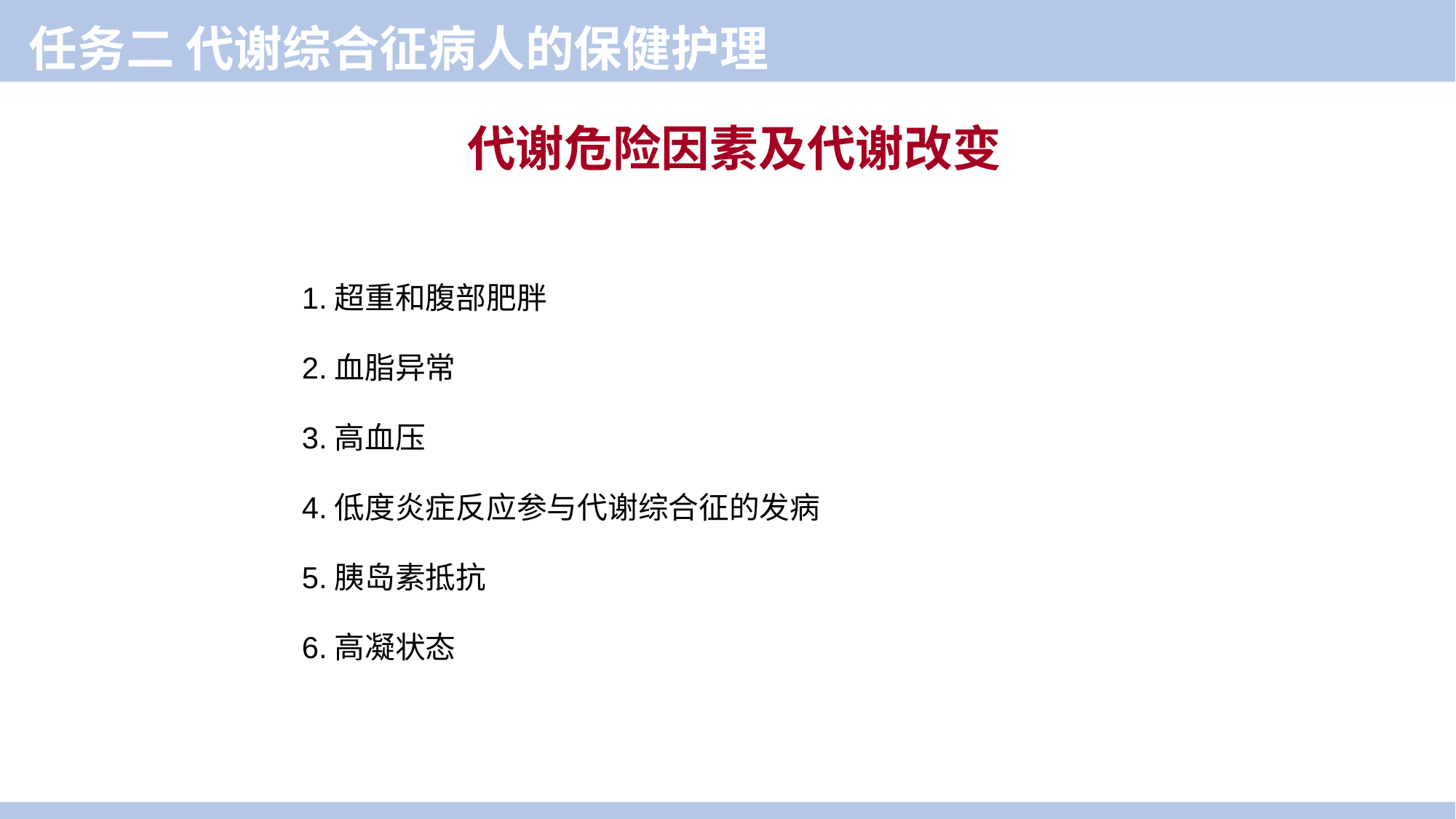

任务二 代谢综合征病人的保健护理
代谢危险因素及代谢改变
1.超重和腹部肥胖
2.血脂异常
3.高血压
4.低度炎症反应参与代谢综合征的发病
5.胰岛素抵抗
6.高凝状态